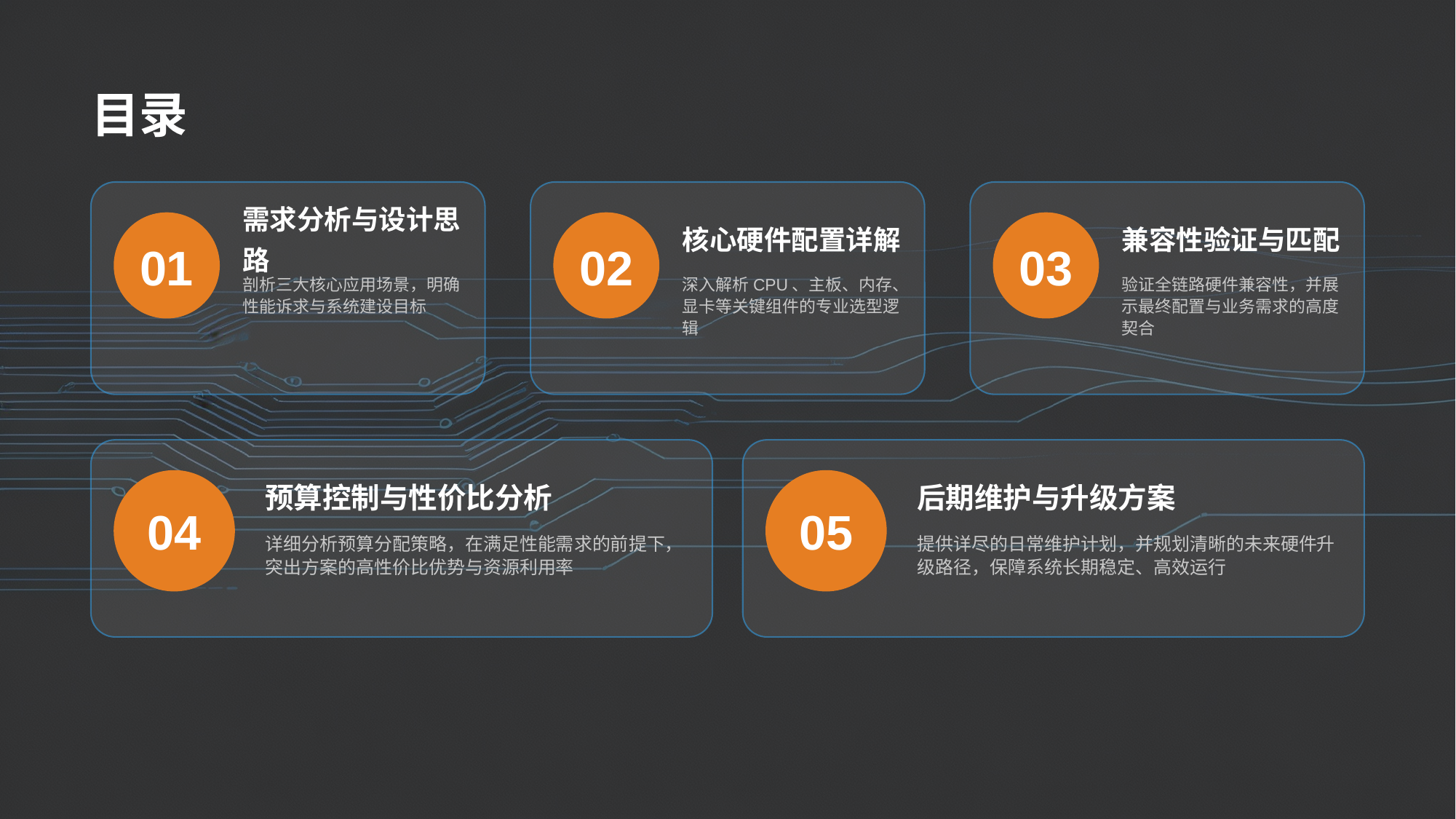

目录

需求分析与设计思路

核心硬件配置详解

兼容性验证与匹配
01
02
03
剖析三大核心应用场景，明确性能诉求与系统建设目标
深入解析CPU、主板、内存、显卡等关键组件的专业选型逻辑
验证全链路硬件兼容性，并展示最终配置与业务需求的高度契合

预算控制与性价比分析

后期维护与升级方案
04
05
详细分析预算分配策略，在满足性能需求的前提下，突出方案的高性价比优势与资源利用率
提供详尽的日常维护计划，并规划清晰的未来硬件升级路径，保障系统长期稳定、高效运行